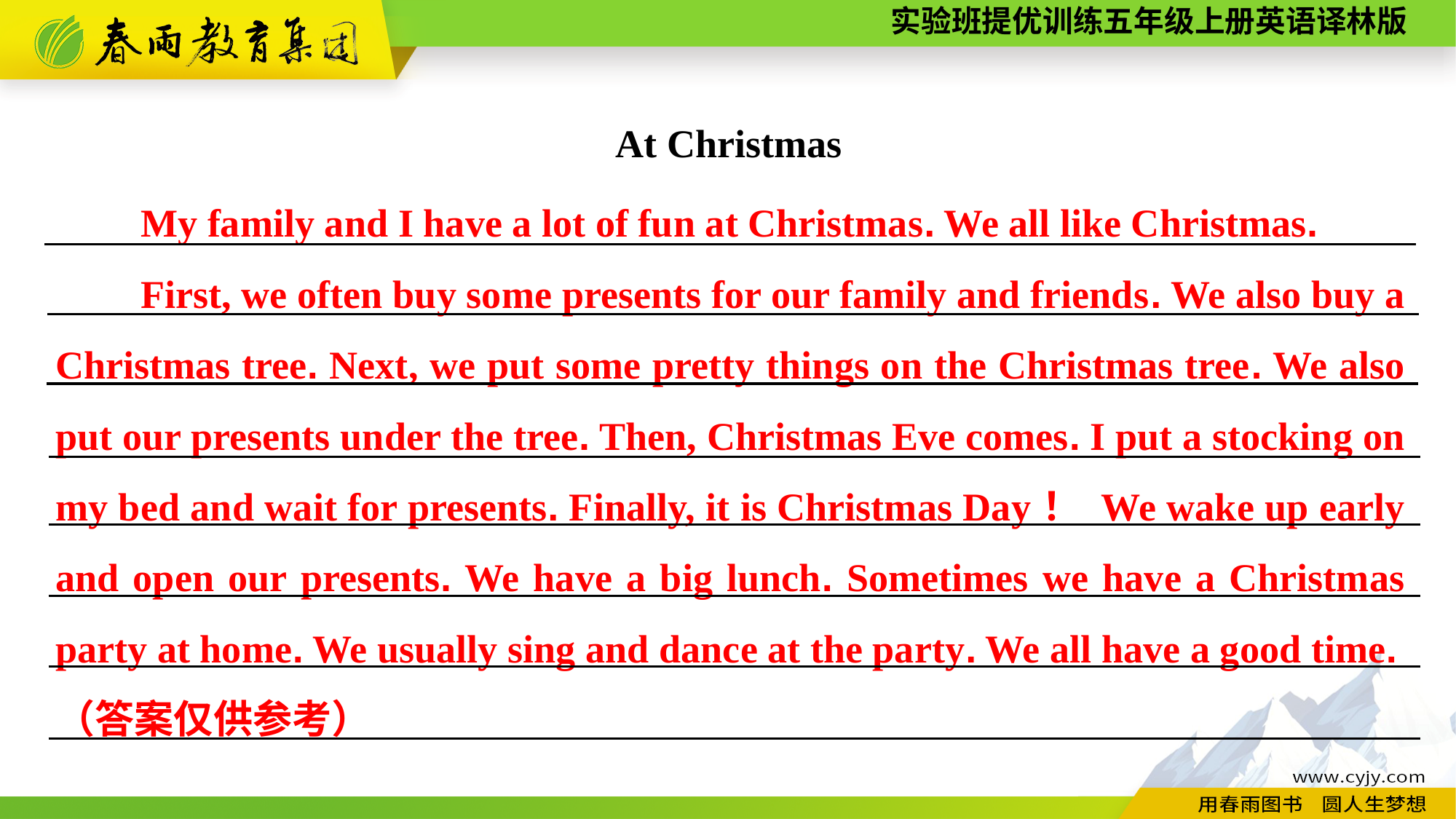

At Christmas
My family and I have a lot of fun at Christmas. We all like Christmas.
First, we often buy some presents for our family and friends. We also buy a Christmas tree. Next, we put some pretty things on the Christmas tree. We also put our presents under the tree. Then, Christmas Eve comes. I put a stocking on my bed and wait for presents. Finally, it is Christmas Day！ We wake up early and open our presents. We have a big lunch. Sometimes we have a Christmas party at home. We usually sing and dance at the party. We all have a good time.（答案仅供参考）